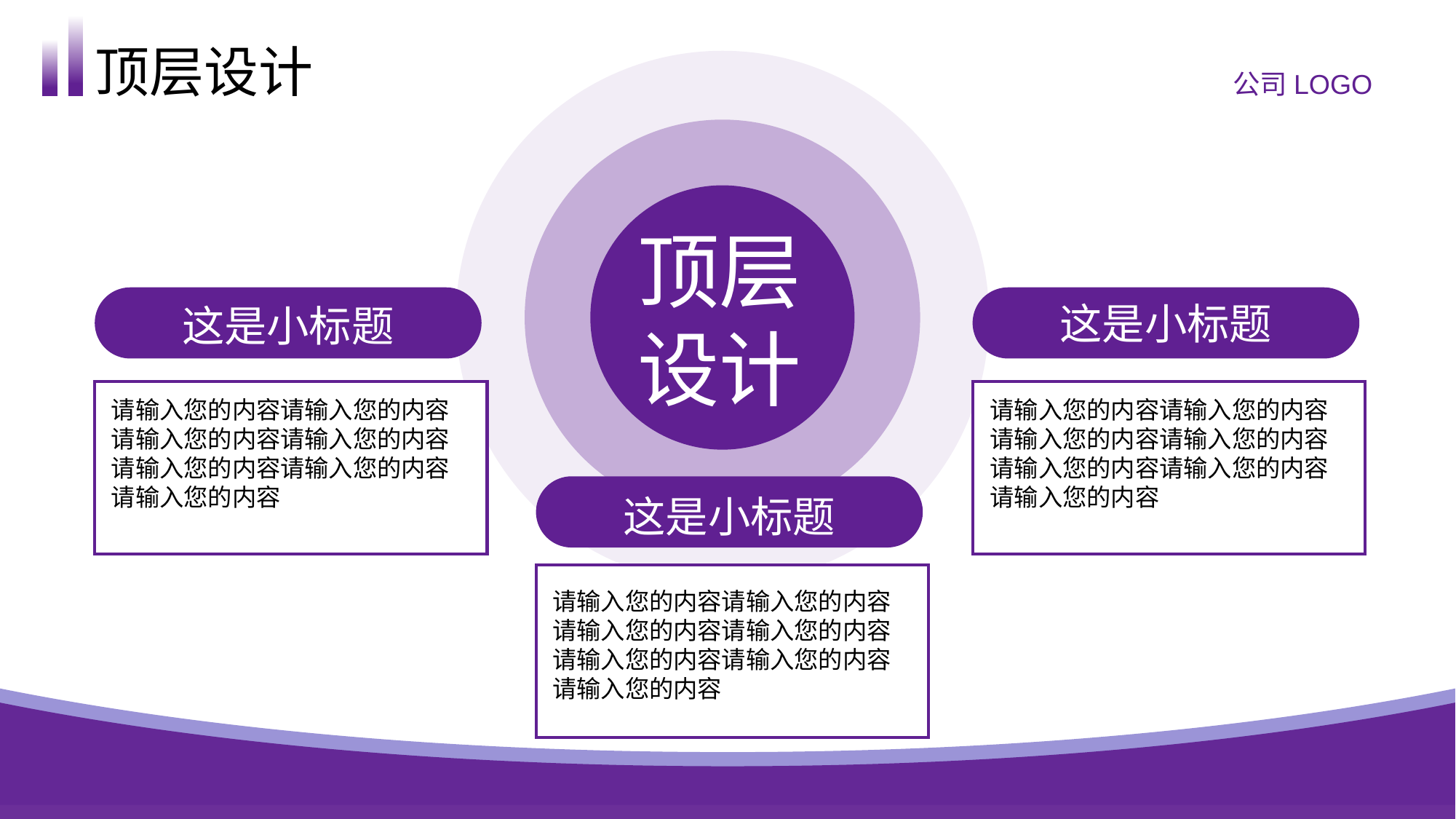

顶层设计

公司LOGO

顶层设计

这是小标题
这是小标题

请输入您的内容请输入您的内容请输入您的内容请输入您的内容请输入您的内容请输入您的内容请输入您的内容
请输入您的内容请输入您的内容请输入您的内容请输入您的内容请输入您的内容请输入您的内容请输入您的内容

这是小标题

请输入您的内容请输入您的内容请输入您的内容请输入您的内容请输入您的内容请输入您的内容请输入您的内容